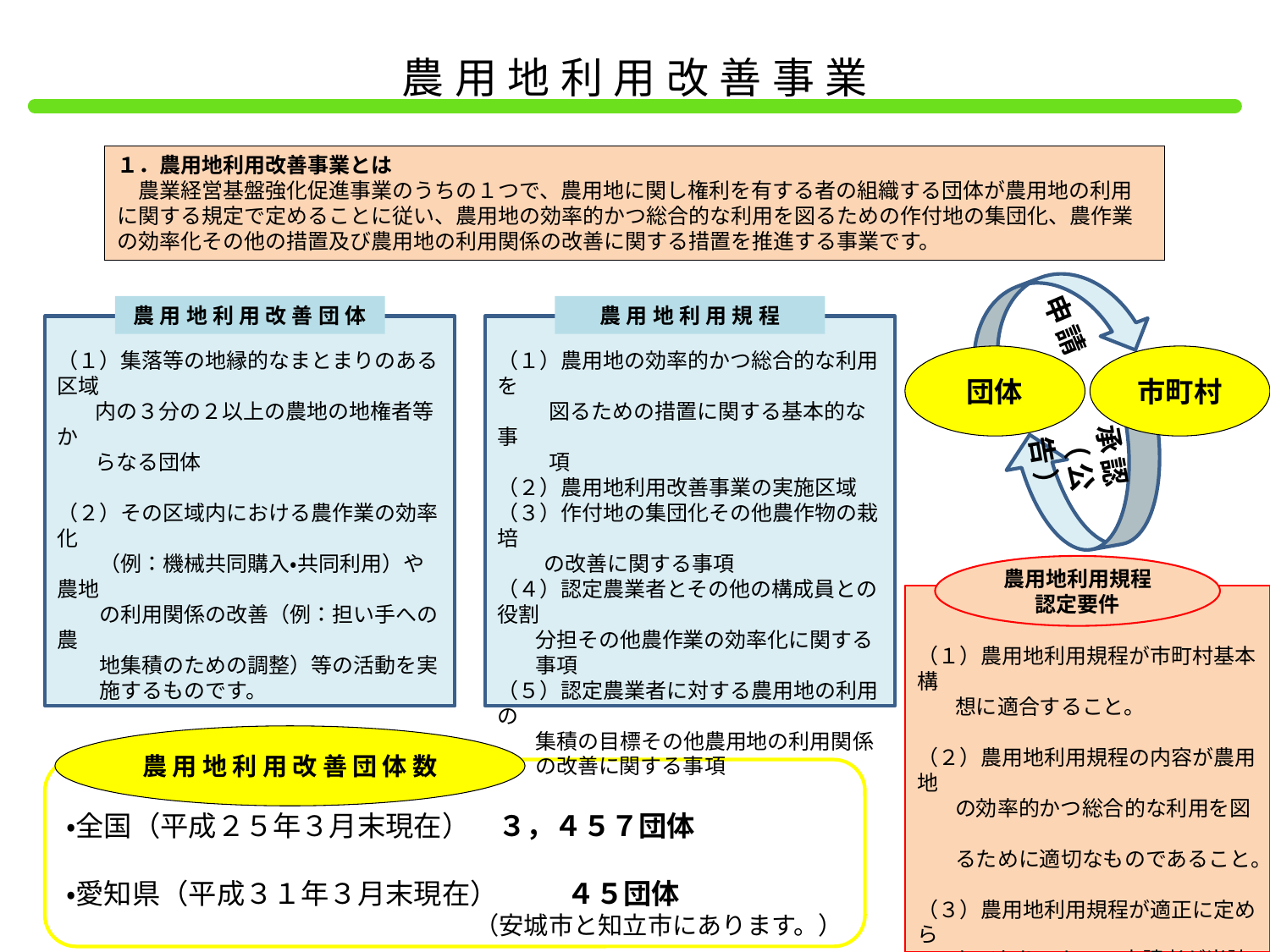

農用地利用改善事業
１．農用地利用改善事業とは
　農業経営基盤強化促進事業のうちの１つで、農用地に関し権利を有する者の組織する団体が農用地の利用に関する規定で定めることに従い、農用地の効率的かつ総合的な利用を図るための作付地の集団化、農作業の効率化その他の措置及び農用地の利用関係の改善に関する措置を推進する事業です。

申請
農用地利用改善団体
農用地利用規程

（１）集落等の地縁的なまとまりのある区域
       内の３分の２以上の農地の地権者等か
       らなる団体

（２）その区域内における農作業の効率化
        （例：機械共同購入・共同利用）や農地
        の利用関係の改善（例：担い手への農
        地集積のための調整）等の活動を実
        施するものです。

（１）農用地の効率的かつ総合的な利用を
　　  図るための措置に関する基本的な事
　　  項
（２）農用地利用改善事業の実施区域
（３）作付地の集団化その他農作物の栽培
　　 の改善に関する事項
（４）認定農業者とその他の構成員との役割
       分担その他農作業の効率化に関する
       事項
（５）認定農業者に対する農用地の利用の
       集積の目標その他農用地の利用関係
       の改善に関する事項

団体
市町村

承認
（公告）
農用地利用規程
認定要件

（１）農用地利用規程が市町村基本構
       想に適合すること。

（２）農用地利用規程の内容が農用地
       の効率的かつ総合的な利用を図
       るために適切なものであること。

（３）農用地利用規程が適正に定めら
       れており、かつ、申請者が当該農
       用地利用規程に定めるところに従
       い、農用地利用改善事業を実施
       する見込が確実であること。

農用地利用改善団体数

・全国（平成２５年３月末現在）　３，４５７団体

・愛知県（平成３１年３月末現在）　　  ４５団体
（安城市と知立市にあります。）